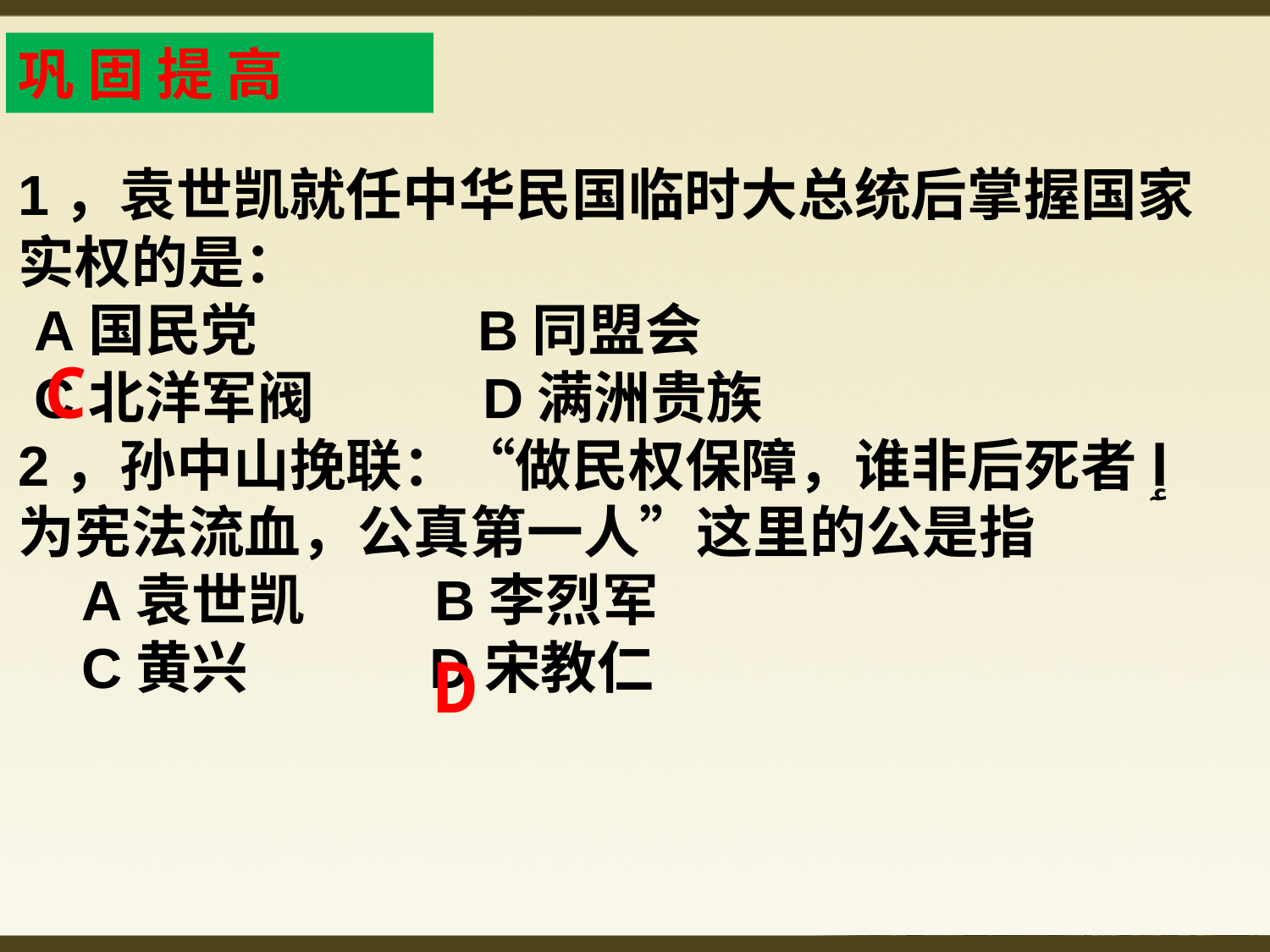

巩 固 提 高
1，袁世凯就任中华民国临时大总统后掌握国家实权的是：
 A国民党                B同盟会
 C北洋军阀            D满洲贵族
2，孙中山挽联：“做民权保障，谁非后死者ٳ为宪法流血，公真第一人”这里的公是指
    A袁世凯         B李烈军
    C黄兴             D宋教仁
C
D